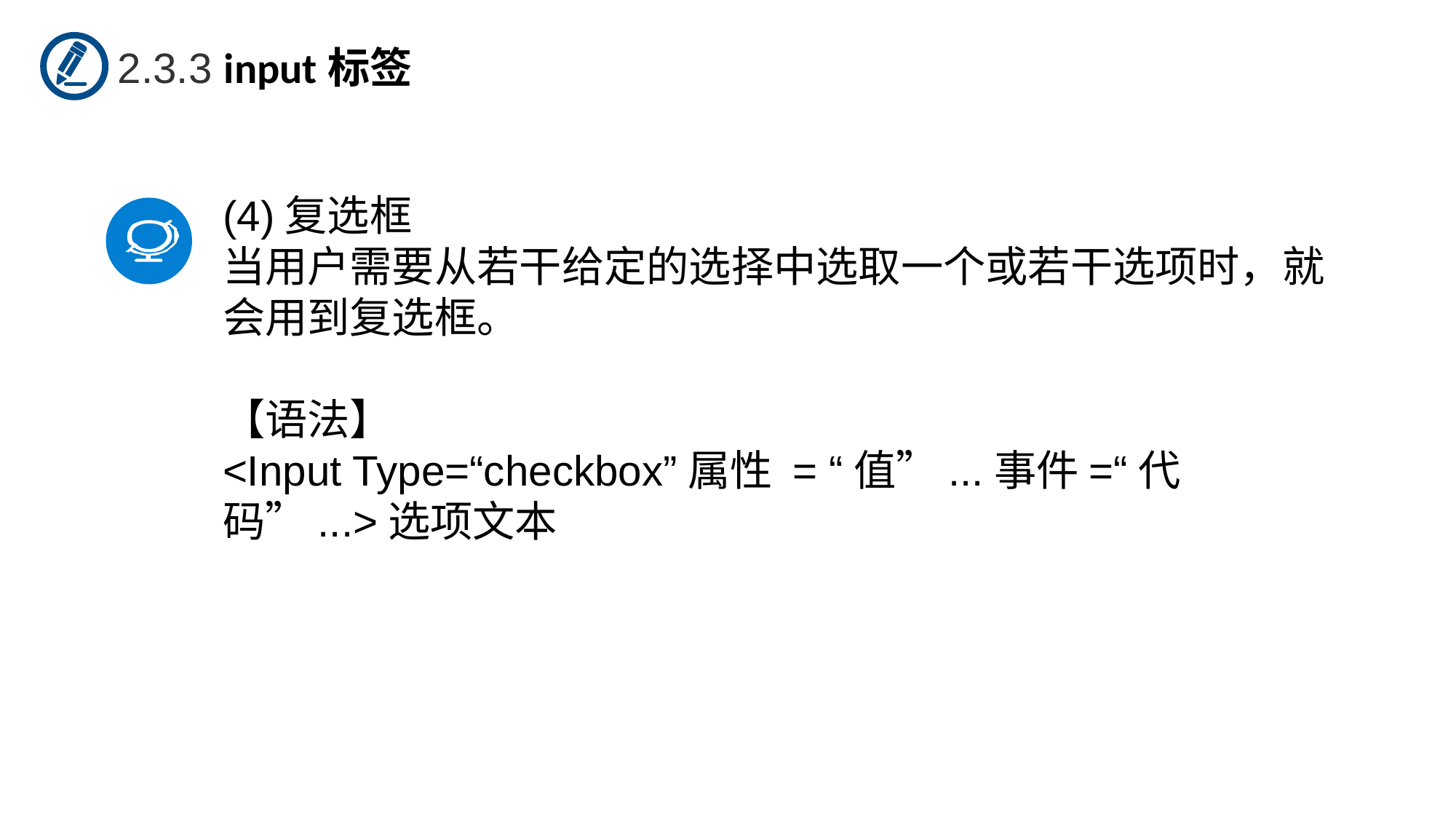

2.3.3 input标签

(4)复选框
当用户需要从若干给定的选择中选取一个或若干选项时，就会用到复选框。

【语法】
<Input Type=“checkbox”属性 = “值”...事件=“代码”...>选项文本